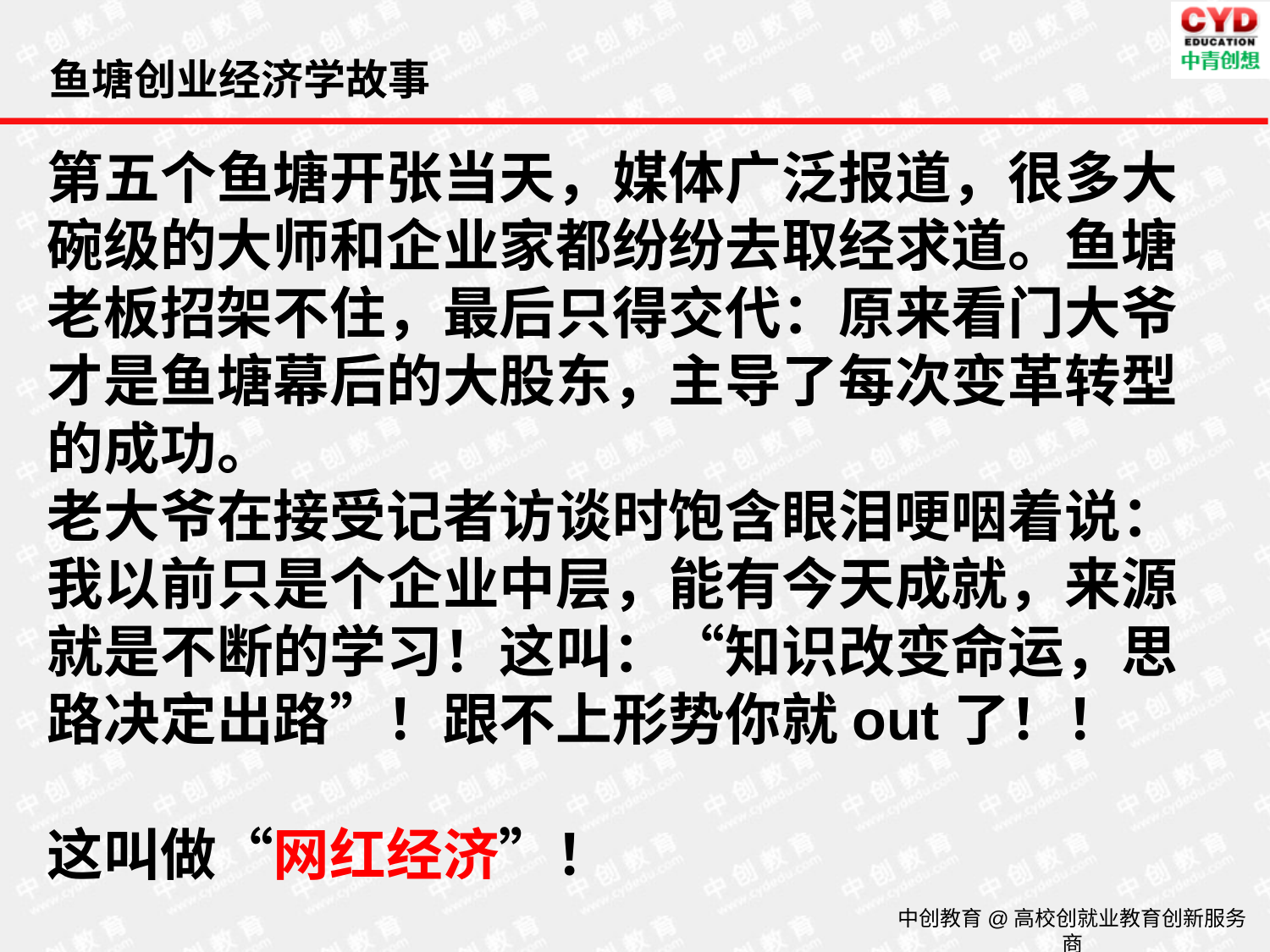

鱼塘创业经济学故事

第五个鱼塘开张当天，媒体广泛报道，很多大碗级的大师和企业家都纷纷去取经求道。鱼塘老板招架不住，最后只得交代：原来看门大爷才是鱼塘幕后的大股东，主导了每次变革转型的成功。
老大爷在接受记者访谈时饱含眼泪哽咽着说：我以前只是个企业中层，能有今天成就，来源就是不断的学习！这叫：“知识改变命运，思路决定出路”！跟不上形势你就out了！！

这叫做“网红经济”！